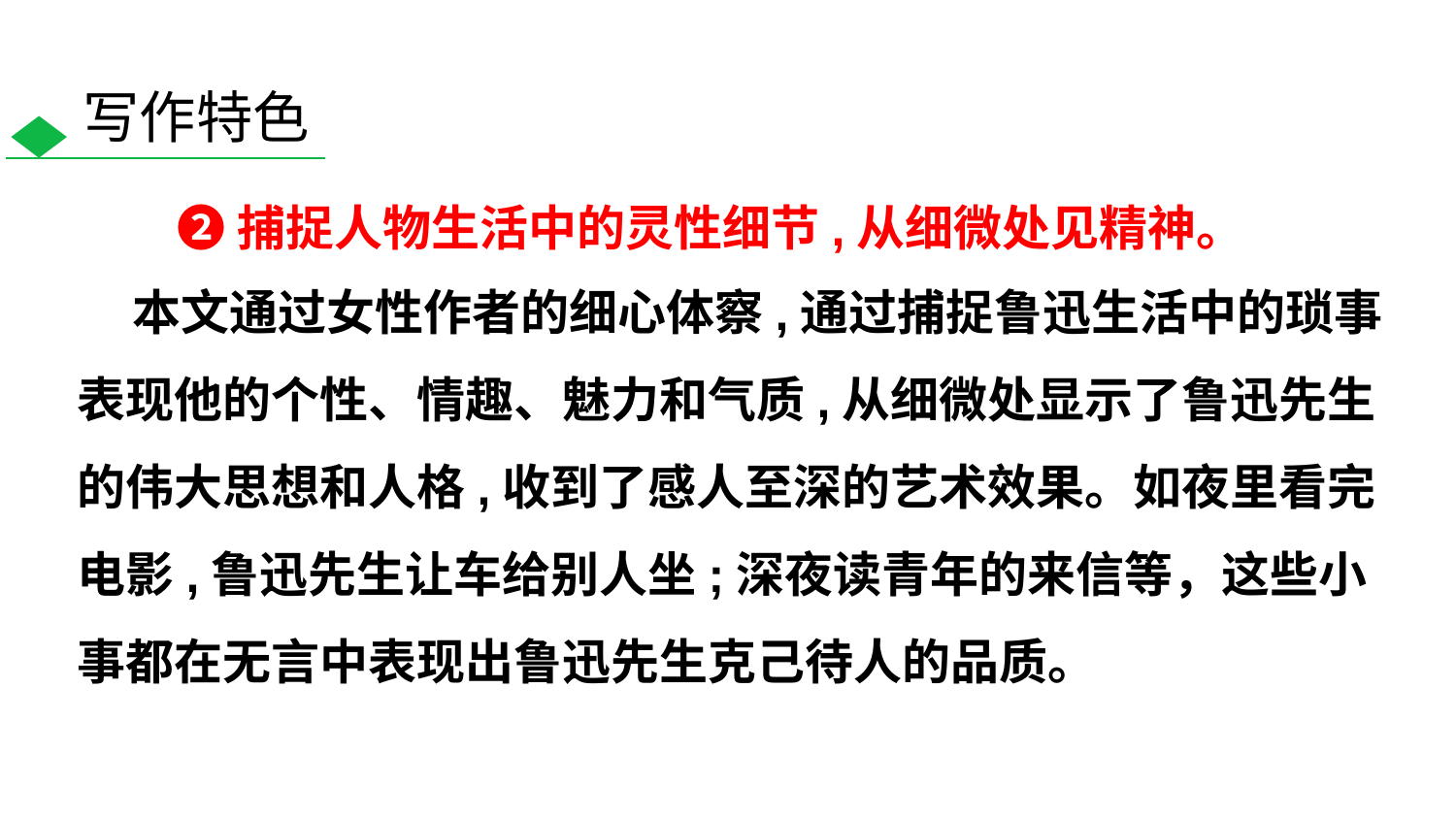

写作特色

❷捕捉人物生活中的灵性细节,从细微处见精神。
    本文通过女性作者的细心体察,通过捕捉鲁迅生活中的琐事表现他的个性、情趣、魅力和气质,从细微处显示了鲁迅先生的伟大思想和人格,收到了感人至深的艺术效果。如夜里看完电影,鲁迅先生让车给别人坐;深夜读青年的来信等，这些小事都在无言中表现出鲁迅先生克己待人的品质。